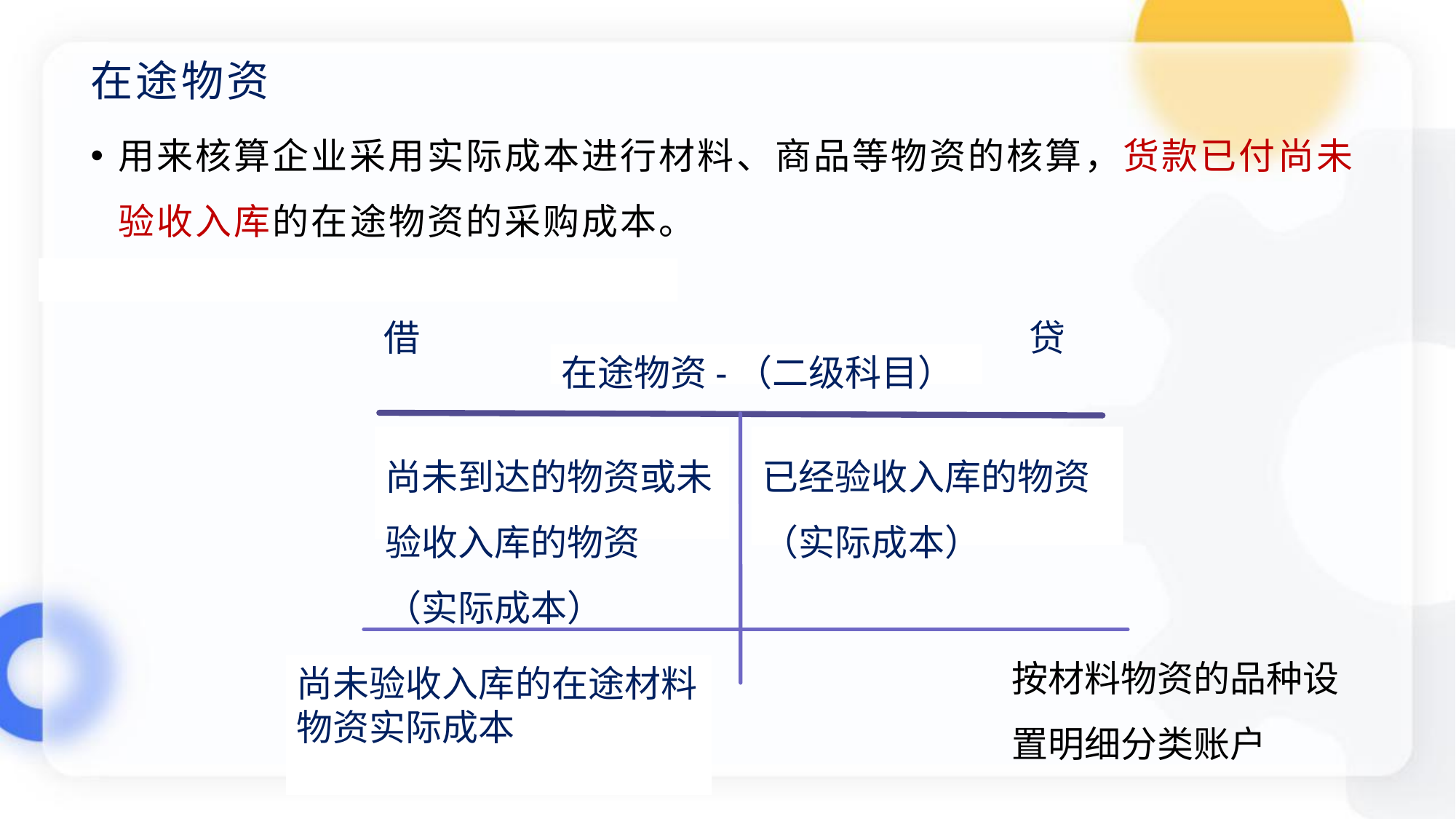

# 在途物资
用来核算企业采用实际成本进行材料、商品等物资的核算，货款已付尚未验收入库的在途物资的采购成本。

在途物资-（二级科目）

已经验收入库的物资
（实际成本）

尚未到达的物资或未验收入库的物资
（实际成本）

借
贷
按材料物资的品种设置明细分类账户
尚未验收入库的在途材料物资实际成本